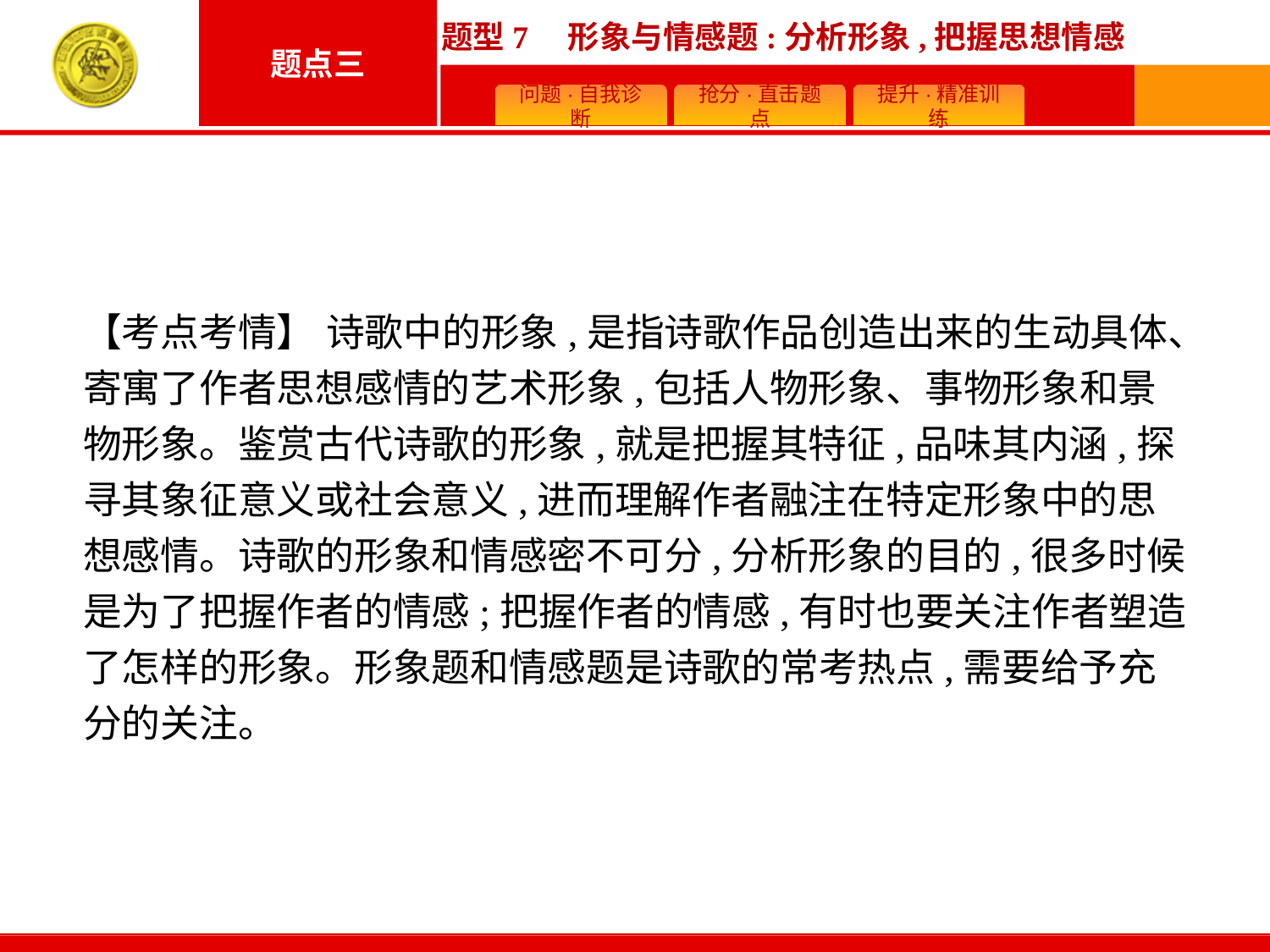

【考点考情】 诗歌中的形象,是指诗歌作品创造出来的生动具体、寄寓了作者思想感情的艺术形象,包括人物形象、事物形象和景物形象。鉴赏古代诗歌的形象,就是把握其特征,品味其内涵,探寻其象征意义或社会意义,进而理解作者融注在特定形象中的思想感情。诗歌的形象和情感密不可分,分析形象的目的,很多时候是为了把握作者的情感;把握作者的情感,有时也要关注作者塑造了怎样的形象。形象题和情感题是诗歌的常考热点,需要给予充分的关注。